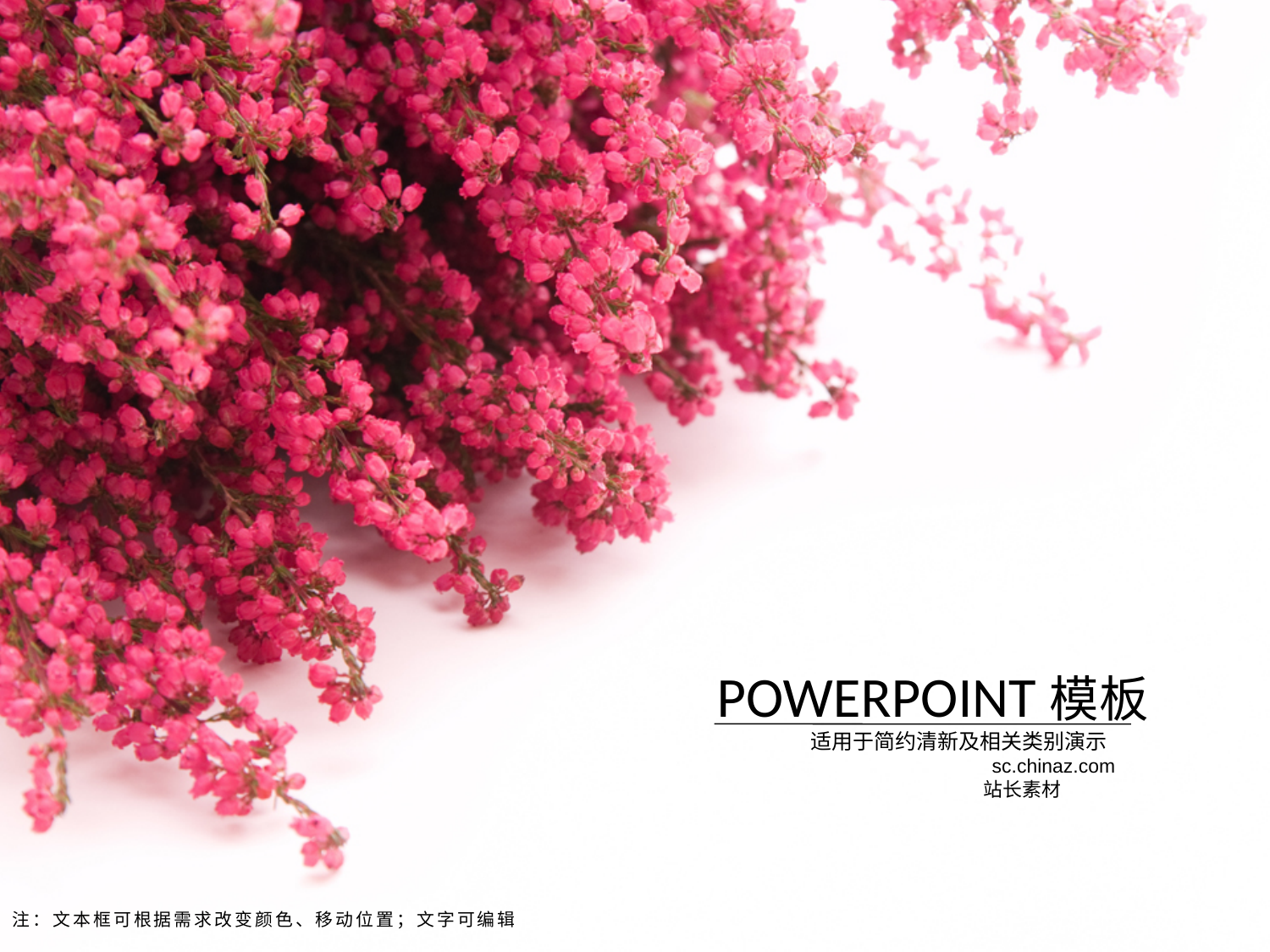

POWERPOINT模板
                   适用于简约清新及相关类别演示
                                                  sc.chinaz.com
                                                           站长素材

注：文本框可根据需求改变颜色、移动位置；文字可编辑